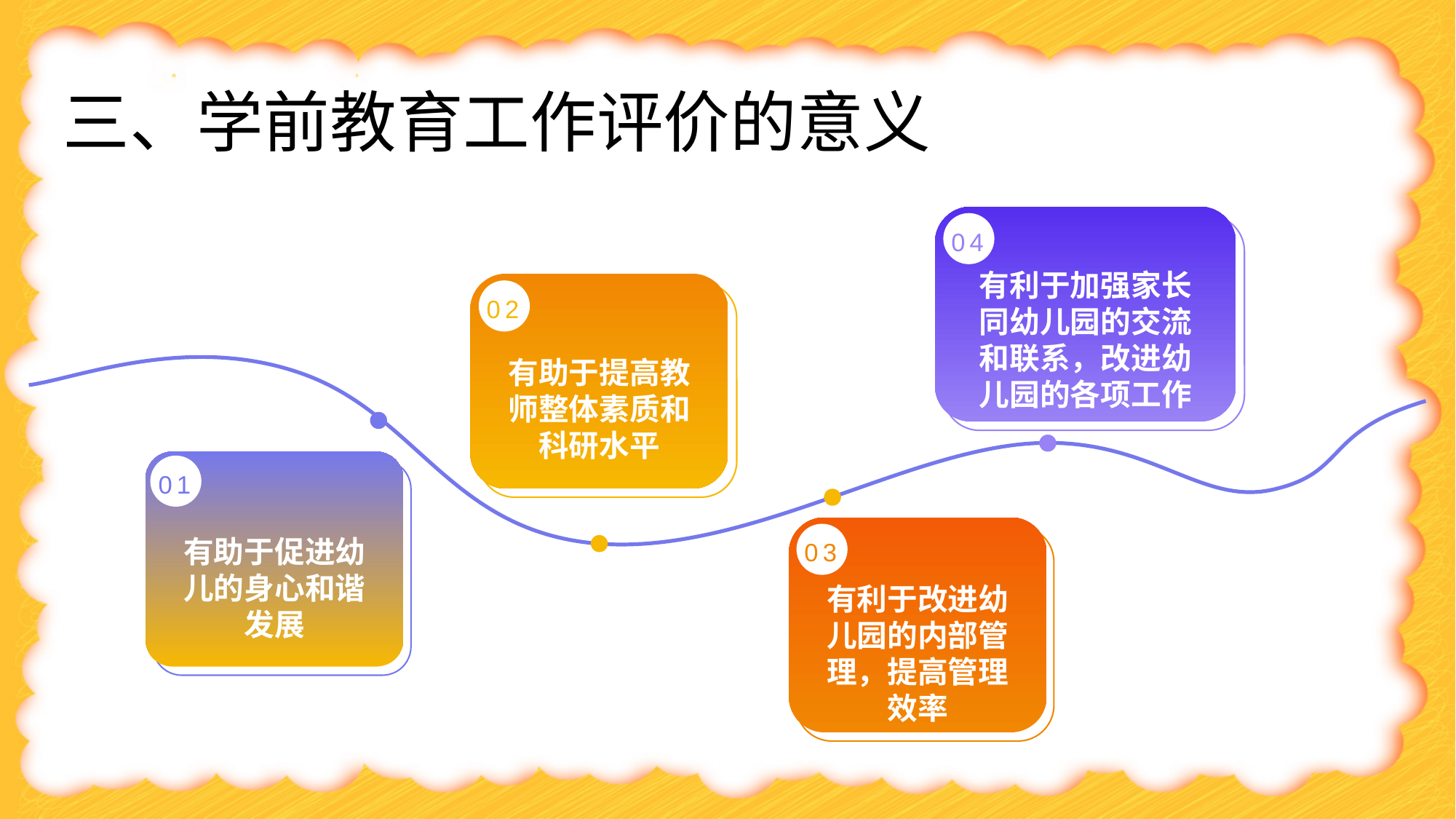

# 三、学前教育工作评价的意义

04

有利于加强家长同幼儿园的交流和联系，改进幼儿园的各项工作

02

有助于提高教师整体素质和科研水平

01

有助于促进幼儿的身心和谐发展

03

有利于改进幼儿园的内部管理，提高管理效率